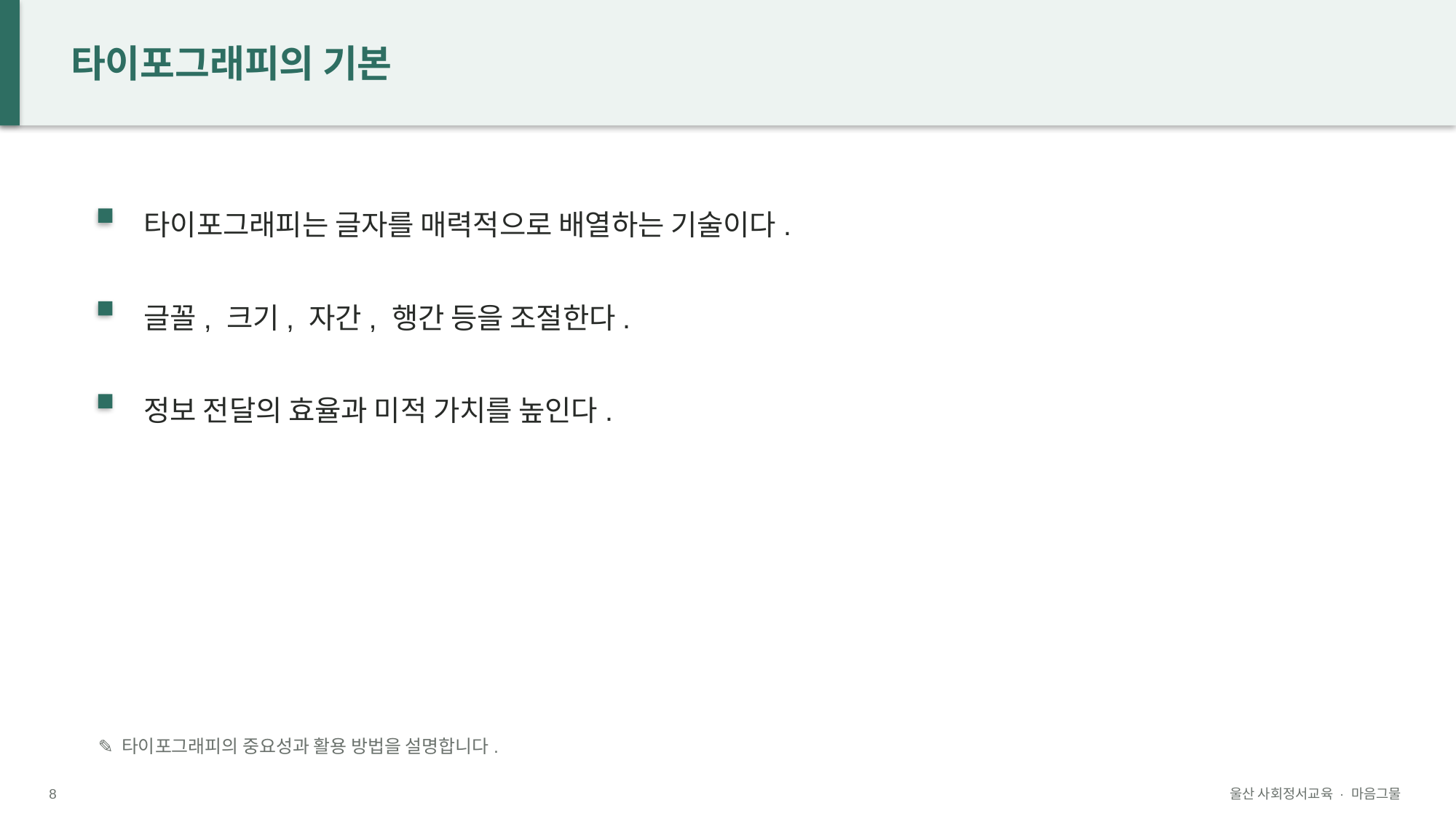

타이포그래피의 기본
타이포그래피는 글자를 매력적으로 배열하는 기술이다.

글꼴, 크기, 자간, 행간 등을 조절한다.

정보 전달의 효율과 미적 가치를 높인다.

✎ 타이포그래피의 중요성과 활용 방법을 설명합니다.
8
울산 사회정서교육 · 마음그물